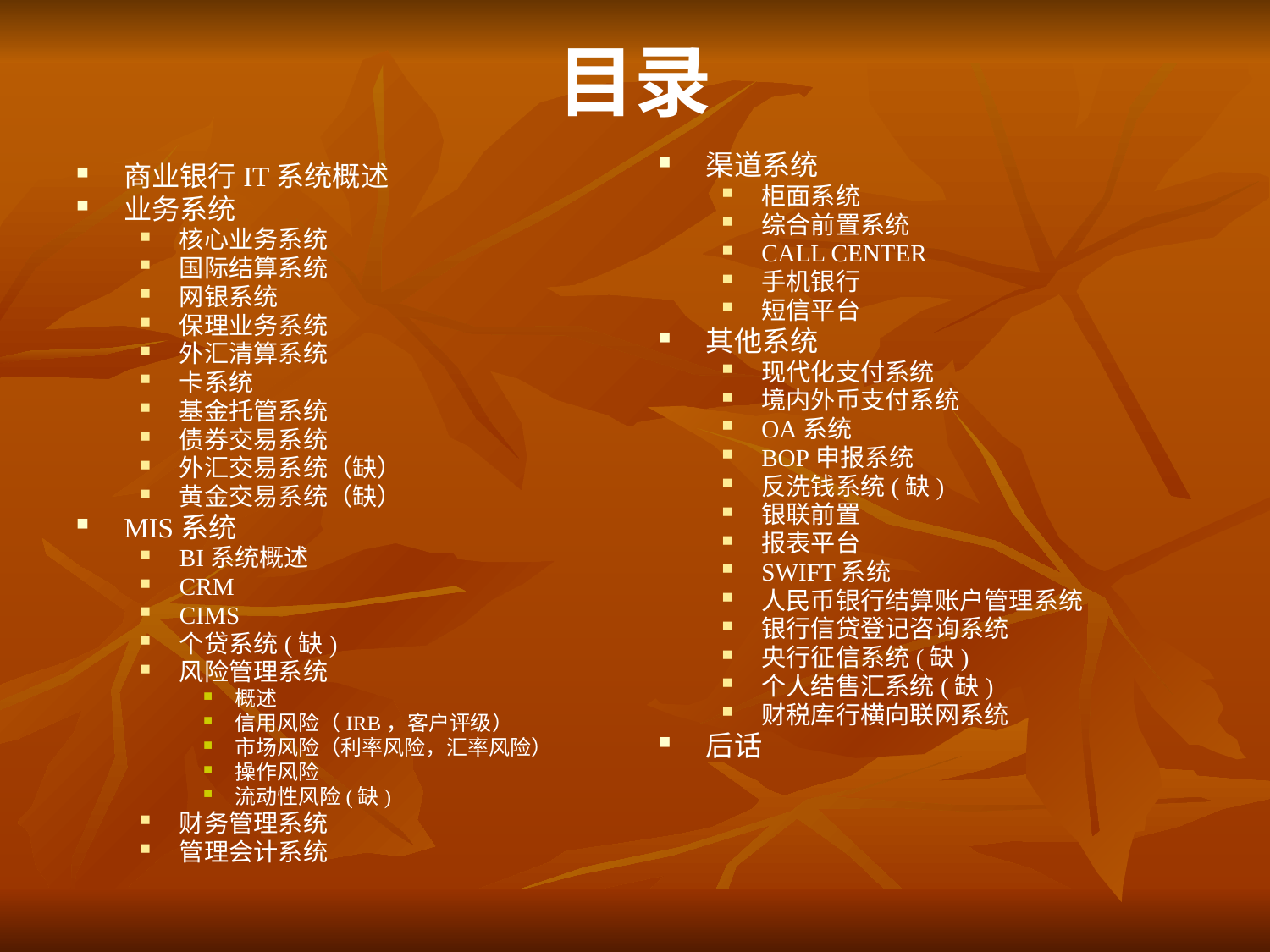

# 目录
渠道系统
柜面系统
综合前置系统
CALL CENTER
手机银行
短信平台
其他系统
现代化支付系统
境内外币支付系统
OA系统
BOP申报系统
反洗钱系统(缺)
银联前置
报表平台
SWIFT系统
人民币银行结算账户管理系统
银行信贷登记咨询系统
央行征信系统(缺)
个人结售汇系统(缺)
财税库行横向联网系统
后话
商业银行IT系统概述
业务系统
核心业务系统
国际结算系统
网银系统
保理业务系统
外汇清算系统
卡系统
基金托管系统
债券交易系统
外汇交易系统（缺）
黄金交易系统（缺）
MIS系统
BI系统概述
CRM
CIMS
个贷系统(缺)
风险管理系统
概述
信用风险（IRB，客户评级）
市场风险（利率风险，汇率风险）
操作风险
流动性风险(缺)
财务管理系统
管理会计系统